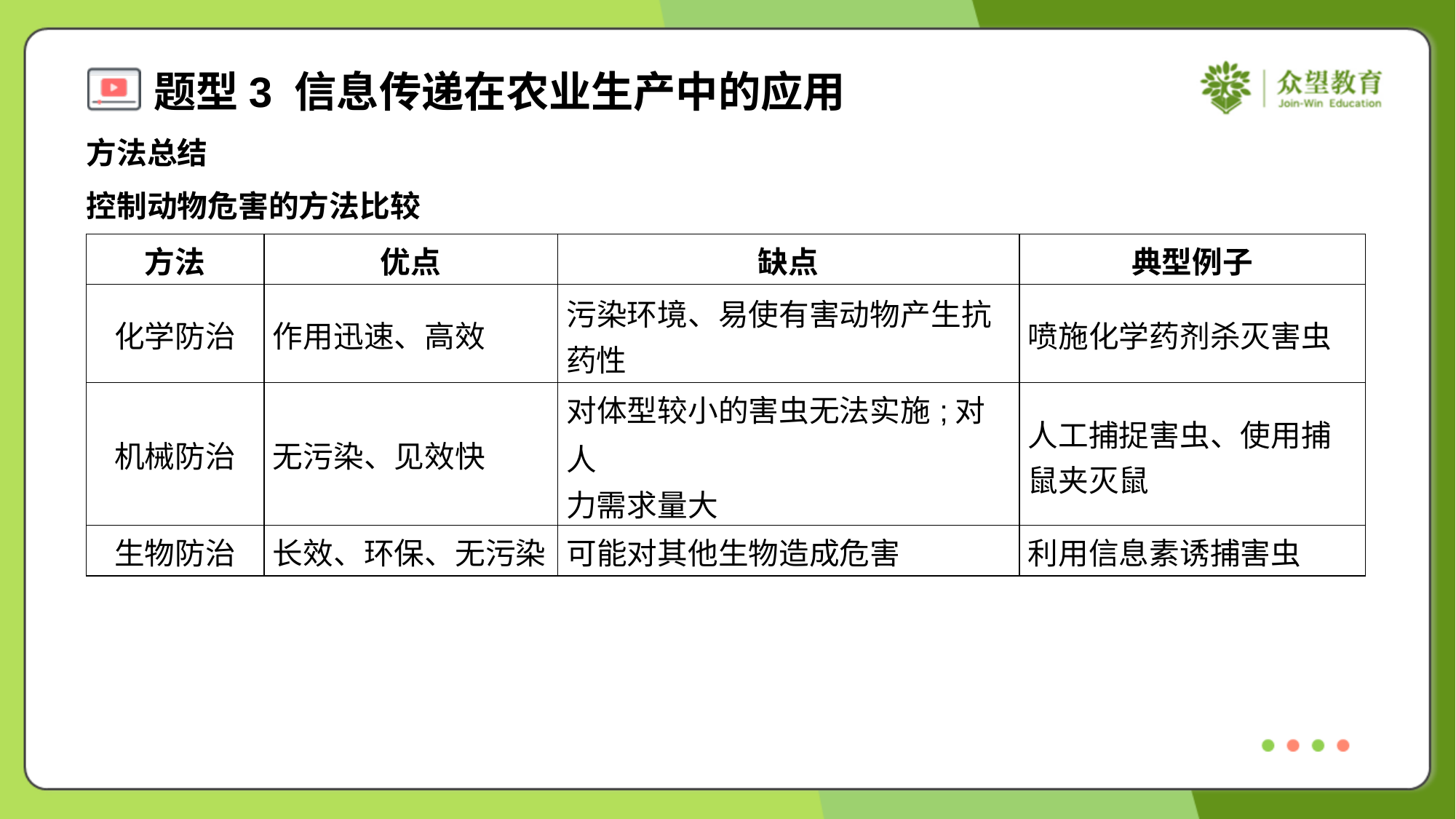

方法总结
控制动物危害的方法比较
| 方法 | 优点 | 缺点 | 典型例子 |
| --- | --- | --- | --- |
| 化学防治 | 作用迅速、高效 | 污染环境、易使有害动物产生抗 药性 | 喷施化学药剂杀灭害虫 |
| 机械防治 | 无污染、见效快 | 对体型较小的害虫无法实施;对人 力需求量大 | 人工捕捉害虫、使用捕 鼠夹灭鼠 |
| 生物防治 | 长效、环保、无污染 | 可能对其他生物造成危害 | 利用信息素诱捕害虫 |